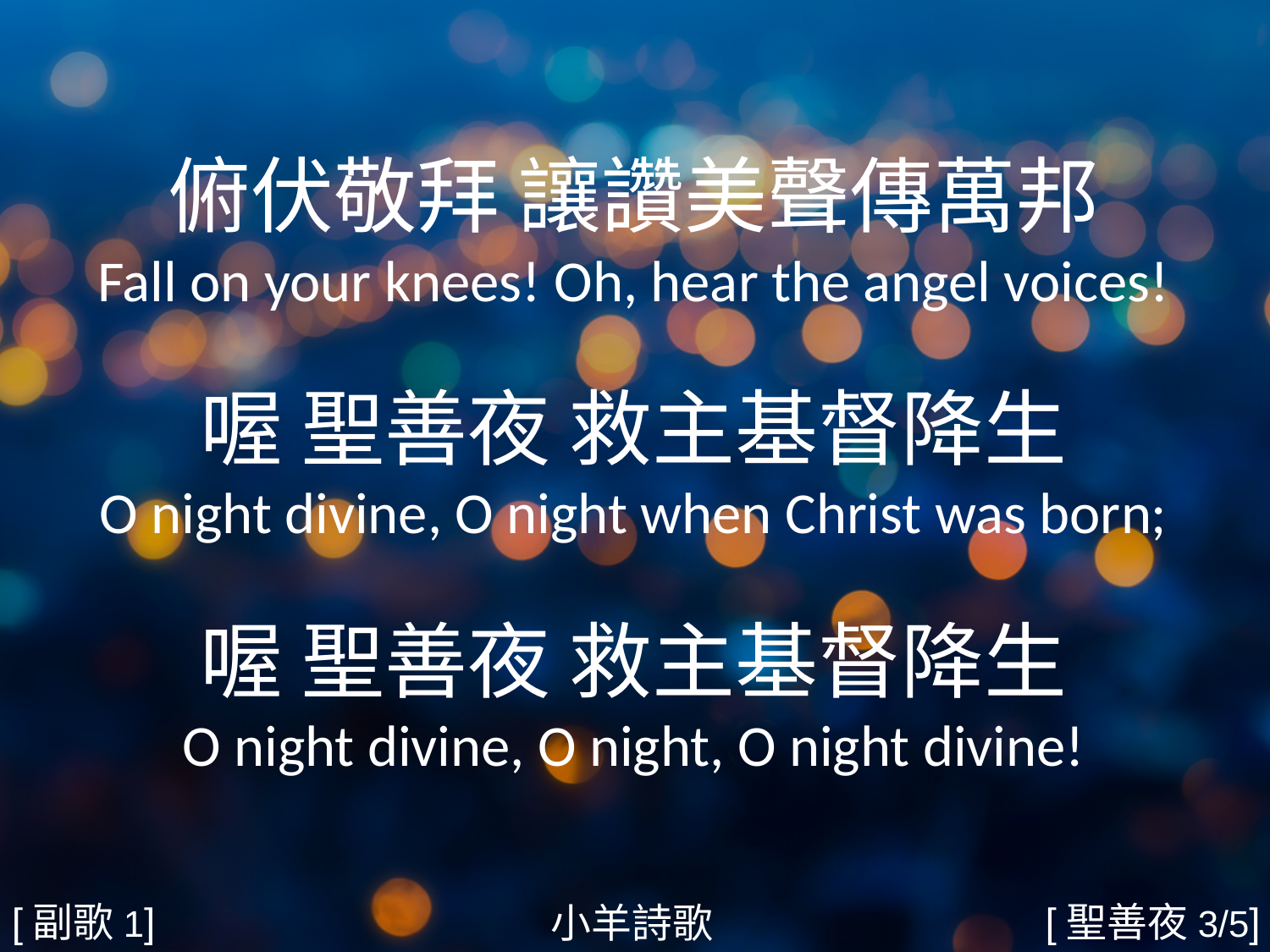

俯伏敬拜 讓讚美聲傳萬邦
Fall on your knees! Oh, hear the angel voices!

喔 聖善夜 救主基督降生
O night divine, O night when Christ was born;

喔 聖善夜 救主基督降生
O night divine, O night, O night divine!

#

[副歌1]
[聖善夜3/5]
小羊詩歌